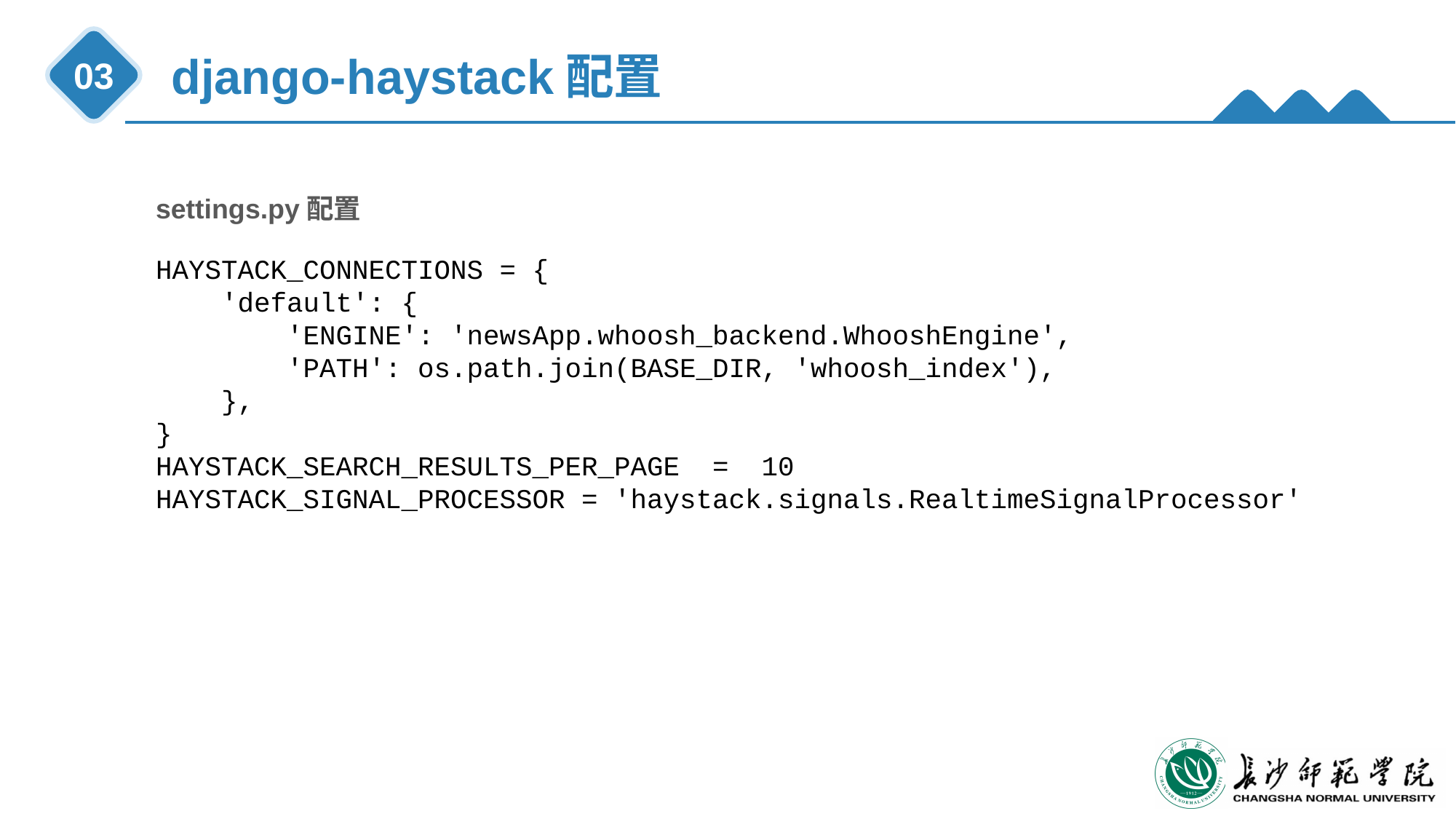

django-haystack配置
03

settings.py配置
HAYSTACK_CONNECTIONS = {
    'default': {
        'ENGINE': 'newsApp.whoosh_backend.WhooshEngine',
        'PATH': os.path.join(BASE_DIR, 'whoosh_index'),
    },
}
HAYSTACK_SEARCH_RESULTS_PER_PAGE  =  10
HAYSTACK_SIGNAL_PROCESSOR = 'haystack.signals.RealtimeSignalProcessor'